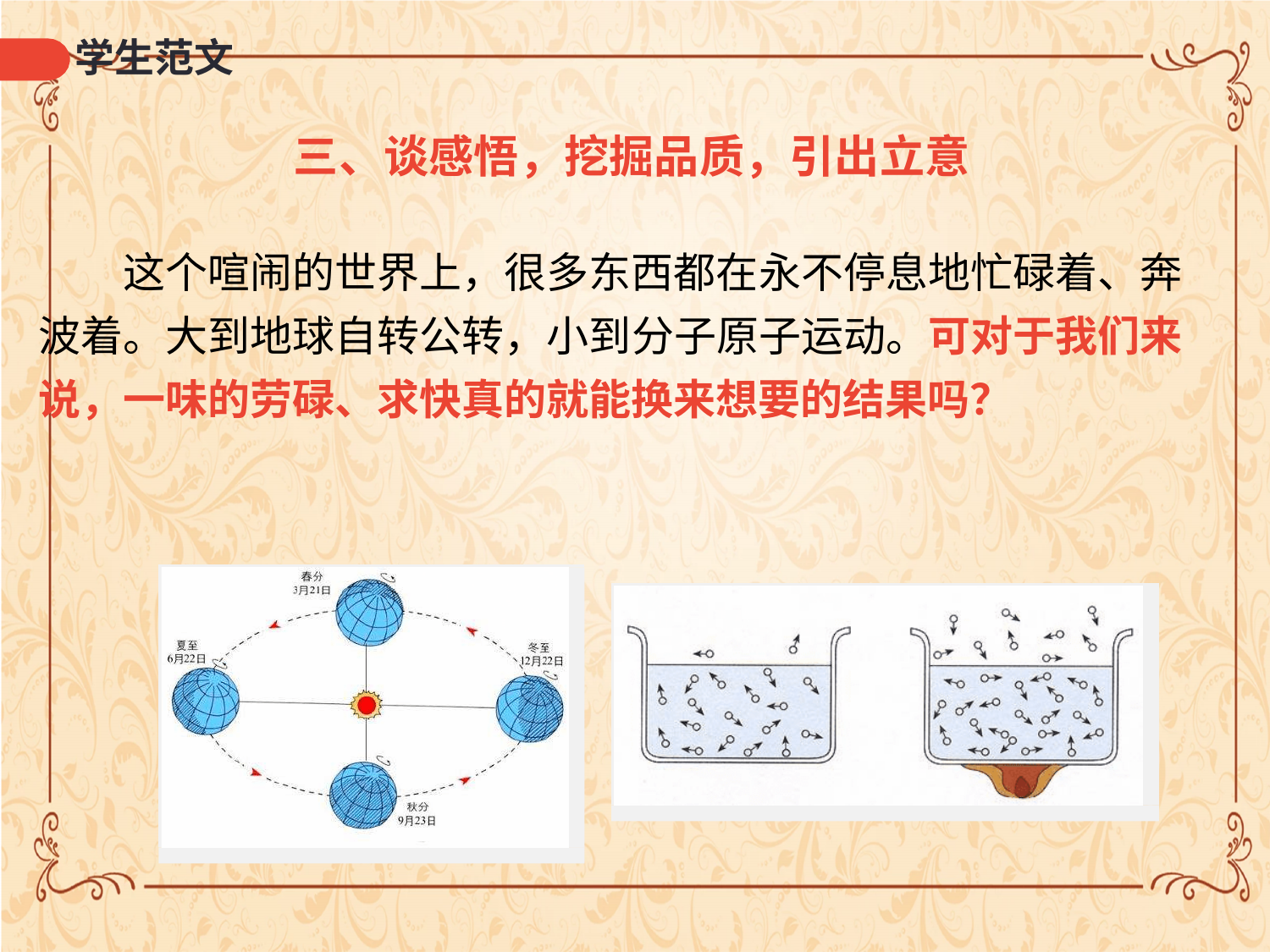

学生范文
三、谈感悟，挖掘品质，引出立意
这个喧闹的世界上，很多东西都在永不停息地忙碌着、奔 波着。大到地球自转公转，小到分子原子运动。可对于我们来 说，一味的劳碌、求快真的就能换来想要的结果吗？